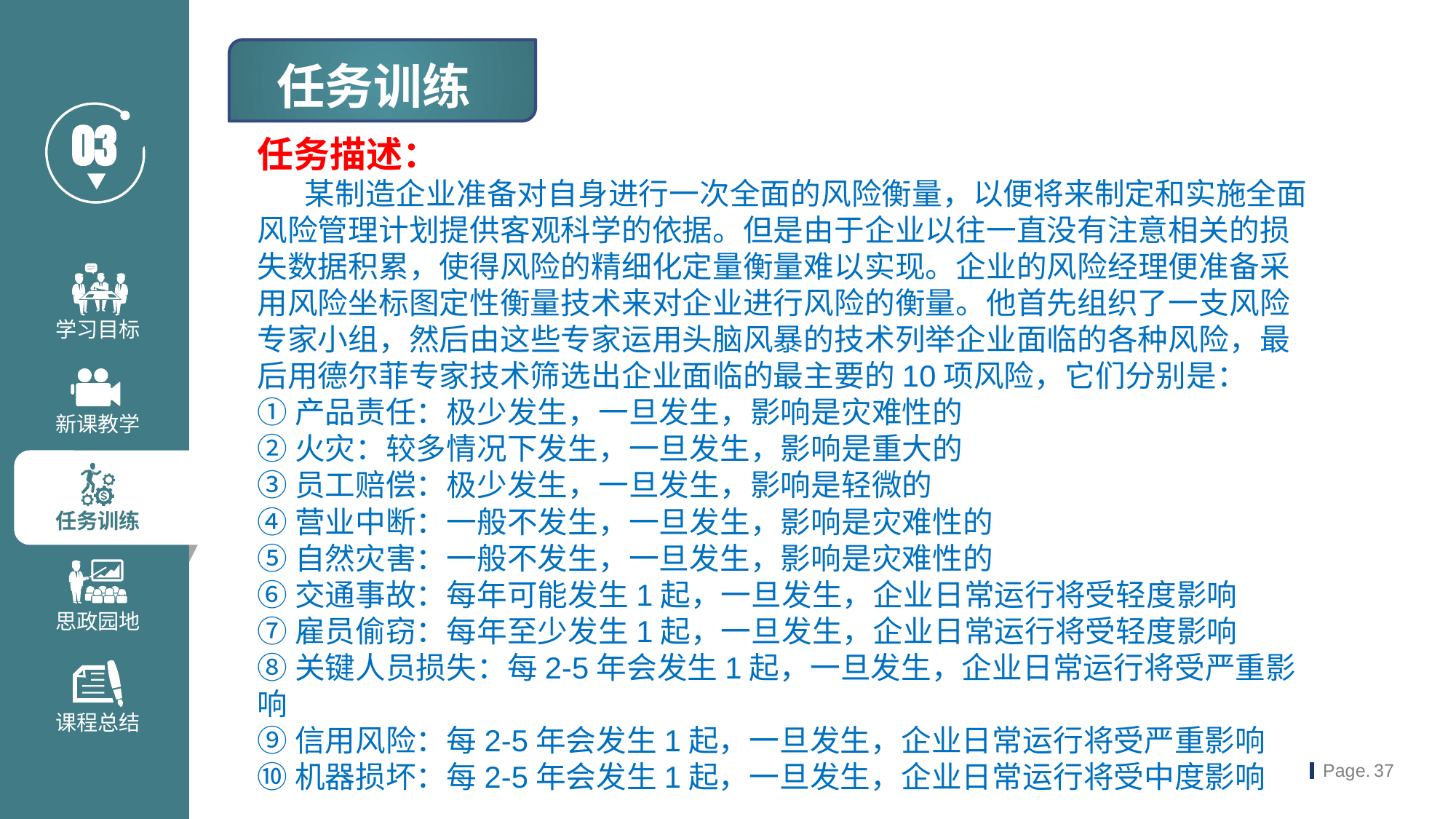

任务训练
任务描述：
      某制造企业准备对自身进行一次全面的风险衡量，以便将来制定和实施全面风险管理计划提供客观科学的依据。但是由于企业以往一直没有注意相关的损失数据积累，使得风险的精细化定量衡量难以实现。企业的风险经理便准备采用风险坐标图定性衡量技术来对企业进行风险的衡量。他首先组织了一支风险专家小组，然后由这些专家运用头脑风暴的技术列举企业面临的各种风险，最后用德尔菲专家技术筛选出企业面临的最主要的10项风险，它们分别是：
①产品责任：极少发生，一旦发生，影响是灾难性的
②火灾：较多情况下发生，一旦发生，影响是重大的
③员工赔偿：极少发生，一旦发生，影响是轻微的
④营业中断：一般不发生，一旦发生，影响是灾难性的
⑤自然灾害：一般不发生，一旦发生，影响是灾难性的
⑥交通事故：每年可能发生1起，一旦发生，企业日常运行将受轻度影响
⑦雇员偷窃：每年至少发生1起，一旦发生，企业日常运行将受轻度影响
⑧关键人员损失：每2-5年会发生1起，一旦发生，企业日常运行将受严重影响
⑨信用风险：每2-5年会发生1起，一旦发生，企业日常运行将受严重影响
⑩机器损坏：每2-5年会发生1起，一旦发生，企业日常运行将受中度影响